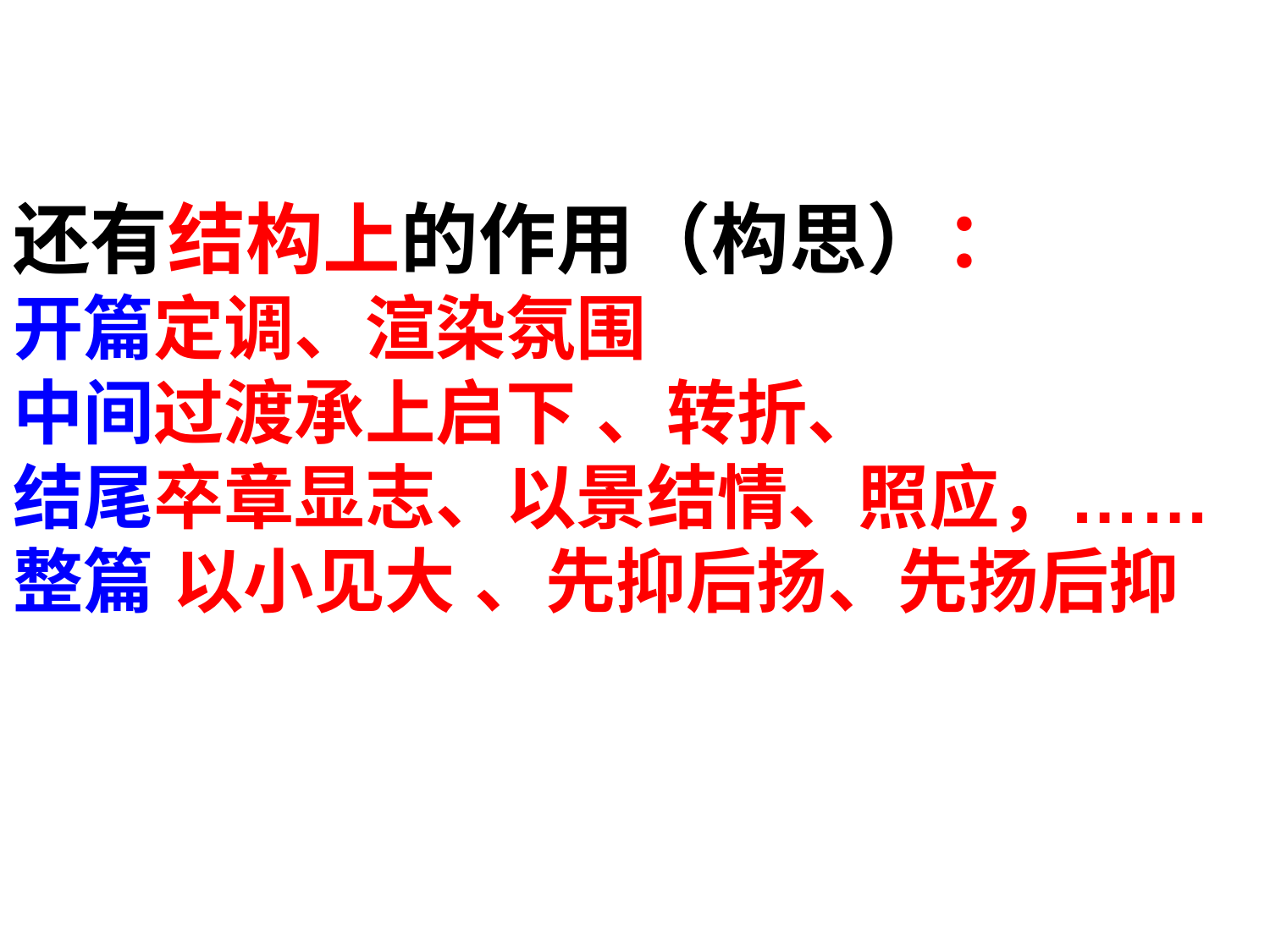

# 还有结构上的作用（构思）： 开篇定调、渲染氛围 中间过渡承上启下 、转折、 结尾卒章显志、以景结情、照应，…… 整篇 以小见大 、先抑后扬、先扬后抑